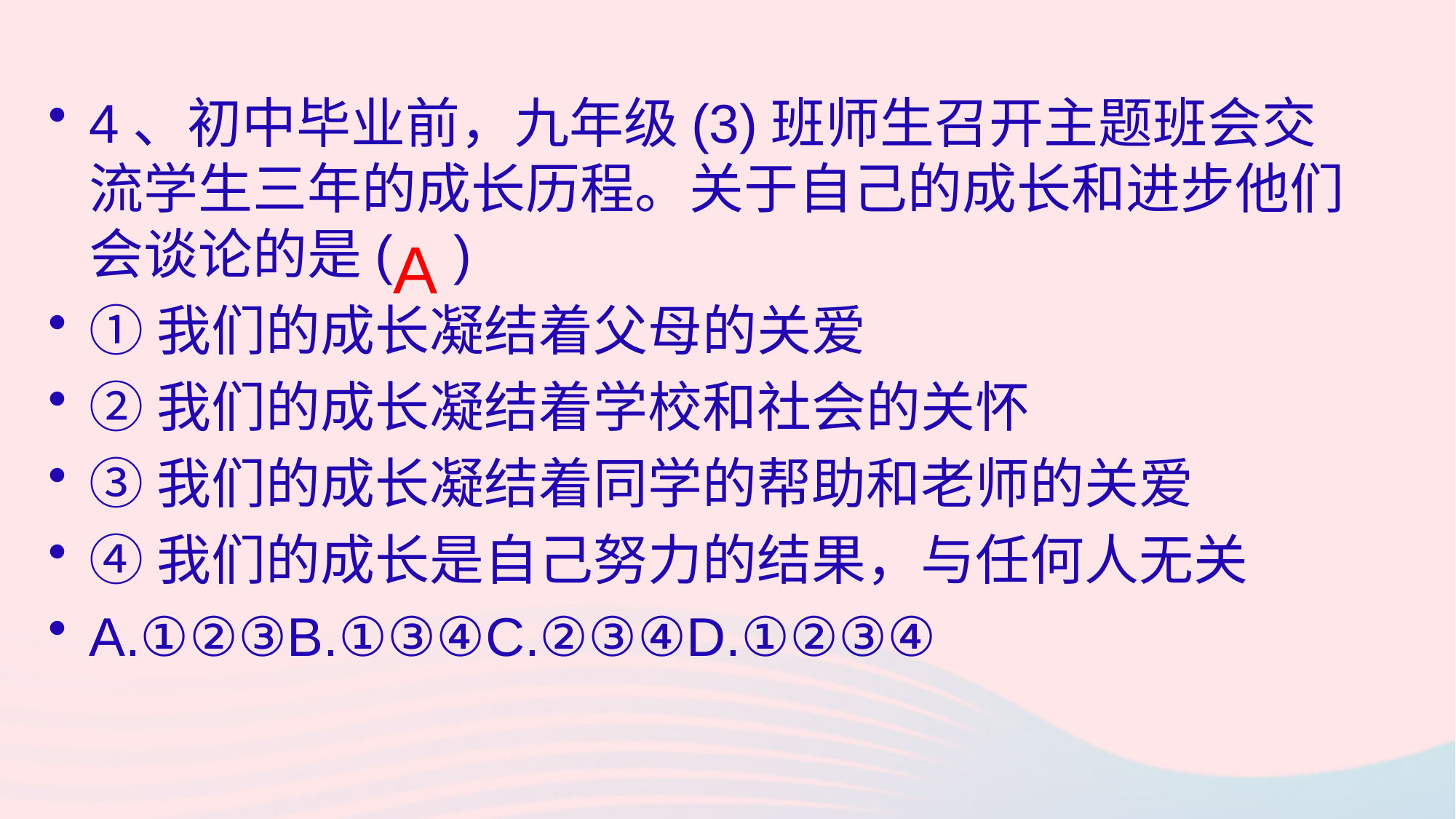

4、初中毕业前，九年级(3)班师生召开主题班会交流学生三年的成长历程。关于自己的成长和进步他们会谈论的是(    )
①我们的成长凝结着父母的关爱
②我们的成长凝结着学校和社会的关怀
③我们的成长凝结着同学的帮助和老师的关爱
④我们的成长是自己努力的结果，与任何人无关
A.①②③B.①③④C.②③④D.①②③④
A